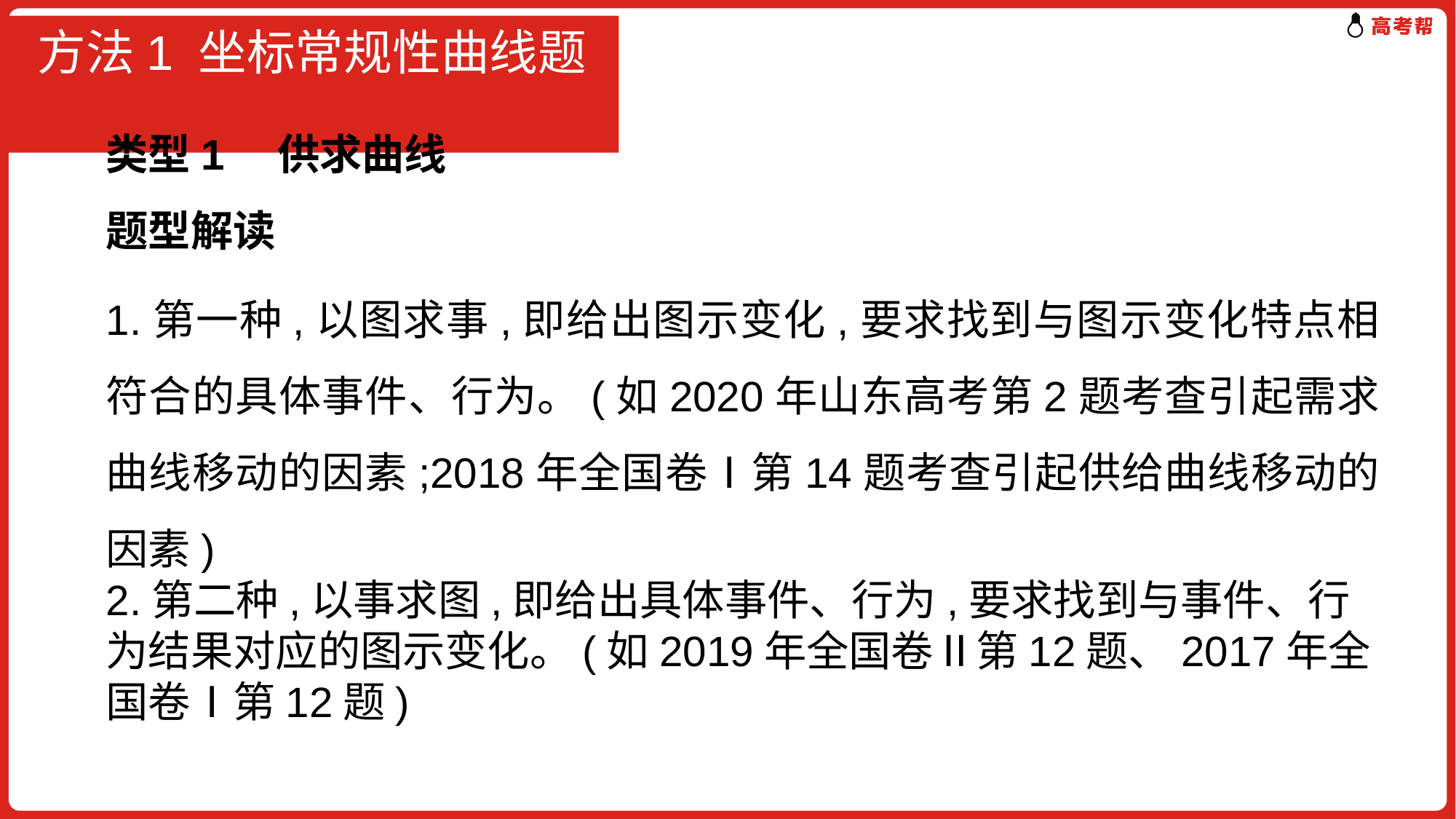

# 方法1 坐标常规性曲线题
类型1　供求曲线
题型解读
1.第一种,以图求事,即给出图示变化,要求找到与图示变化特点相符合的具体事件、行为。(如2020年山东高考第2题考查引起需求曲线移动的因素;2018年全国卷Ⅰ第14题考查引起供给曲线移动的因素)
2.第二种,以事求图,即给出具体事件、行为,要求找到与事件、行为结果对应的图示变化。(如2019年全国卷Ⅱ第12题、2017年全国卷Ⅰ第12题)